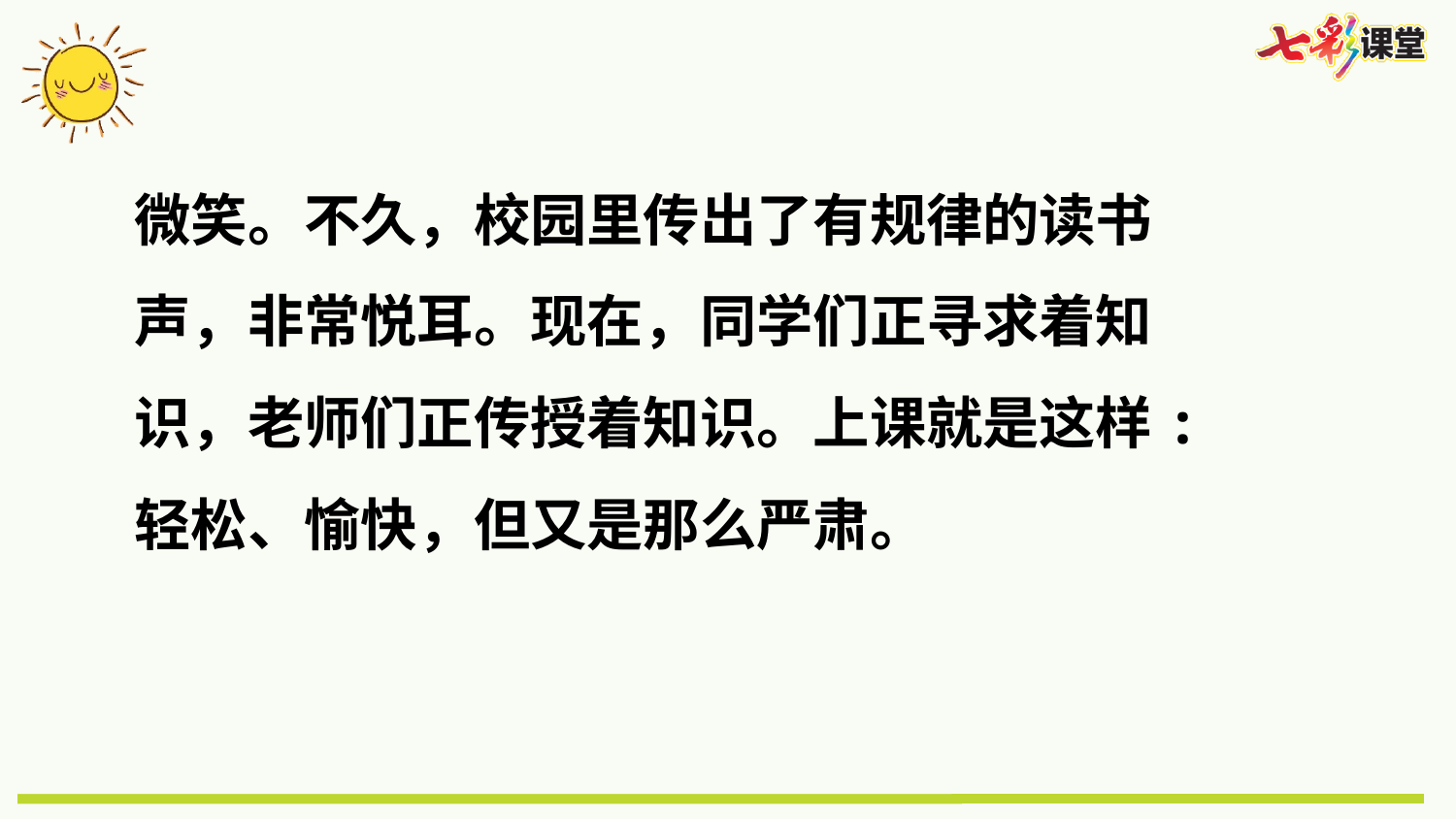

微笑。不久，校园里传出了有规律的读书声，非常悦耳。现在，同学们正寻求着知识，老师们正传授着知识。上课就是这样: 轻松、愉快，但又是那么严肃。